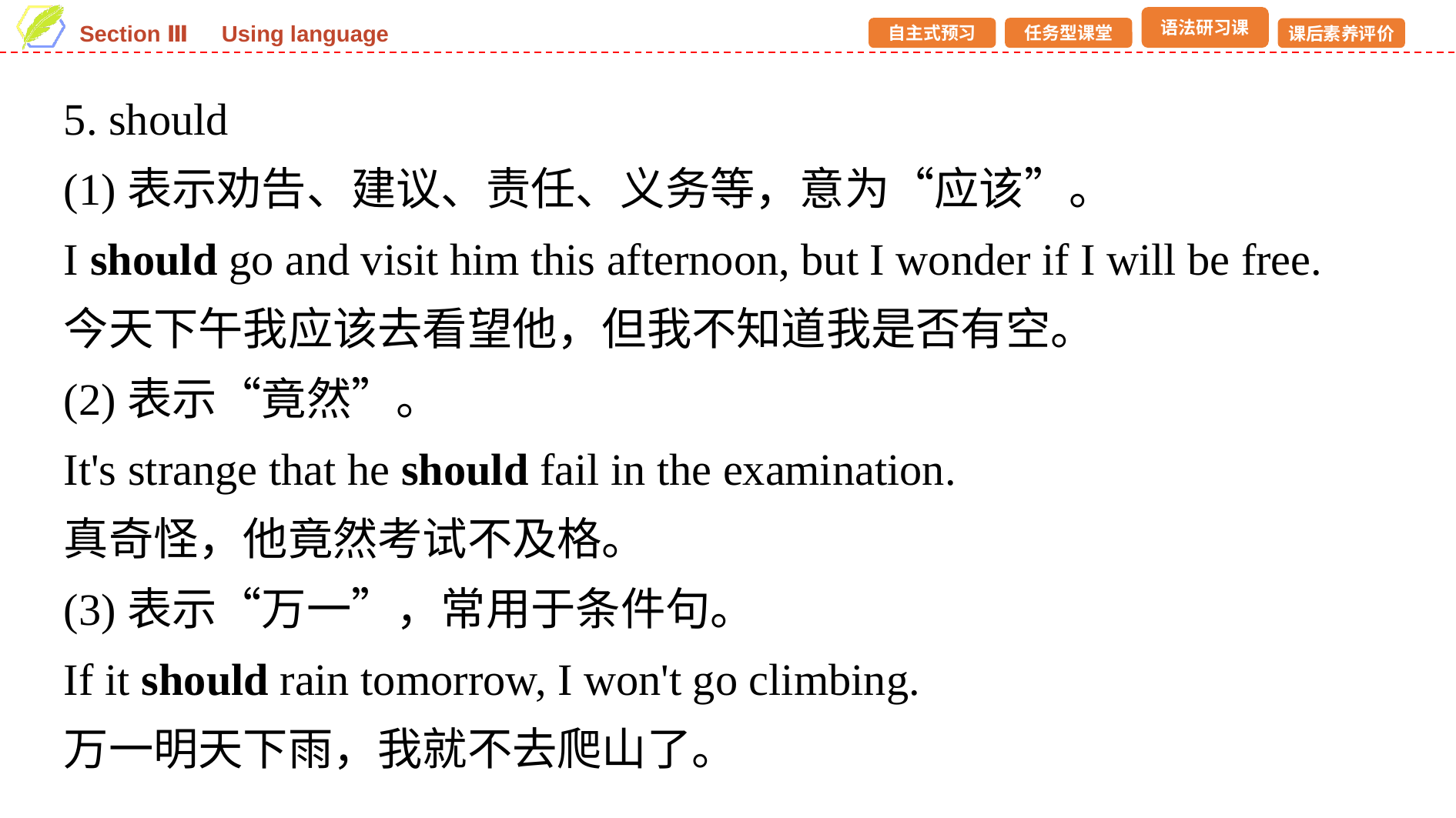

5. should
(1)表示劝告、建议、责任、义务等，意为“应该”。
I should go and visit him this afternoon, but I wonder if I will be free.
今天下午我应该去看望他，但我不知道我是否有空。
(2)表示“竟然”。
It's strange that he should fail in the examination.
真奇怪，他竟然考试不及格。
(3)表示“万一”，常用于条件句。
If it should rain tomorrow, I won't go climbing.
万一明天下雨，我就不去爬山了。